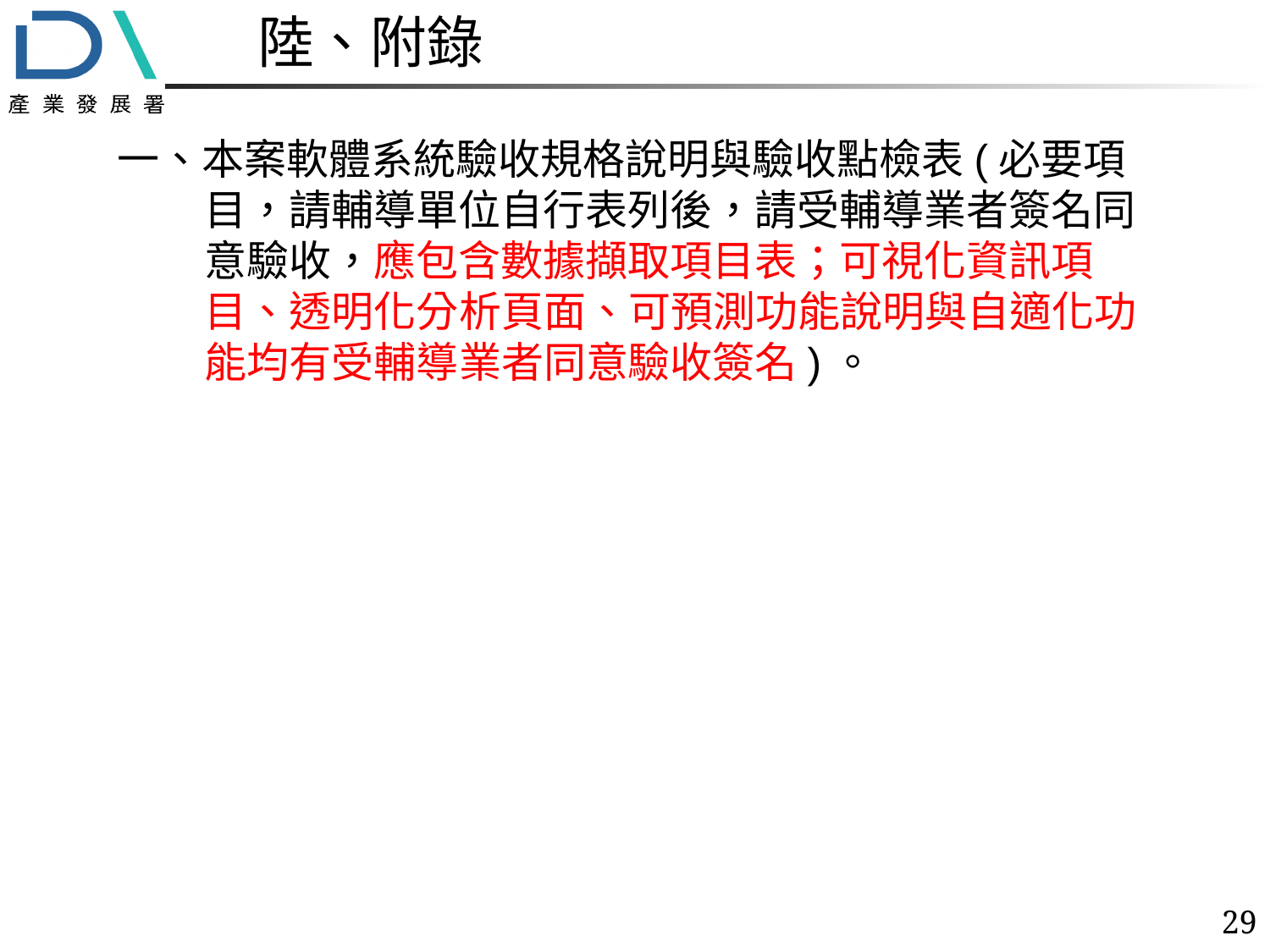

# 陸、附錄
一、本案軟體系統驗收規格說明與驗收點檢表(必要項目，請輔導單位自行表列後，請受輔導業者簽名同意驗收，應包含數據擷取項目表；可視化資訊項目、透明化分析頁面、可預測功能說明與自適化功能均有受輔導業者同意驗收簽名)。
29